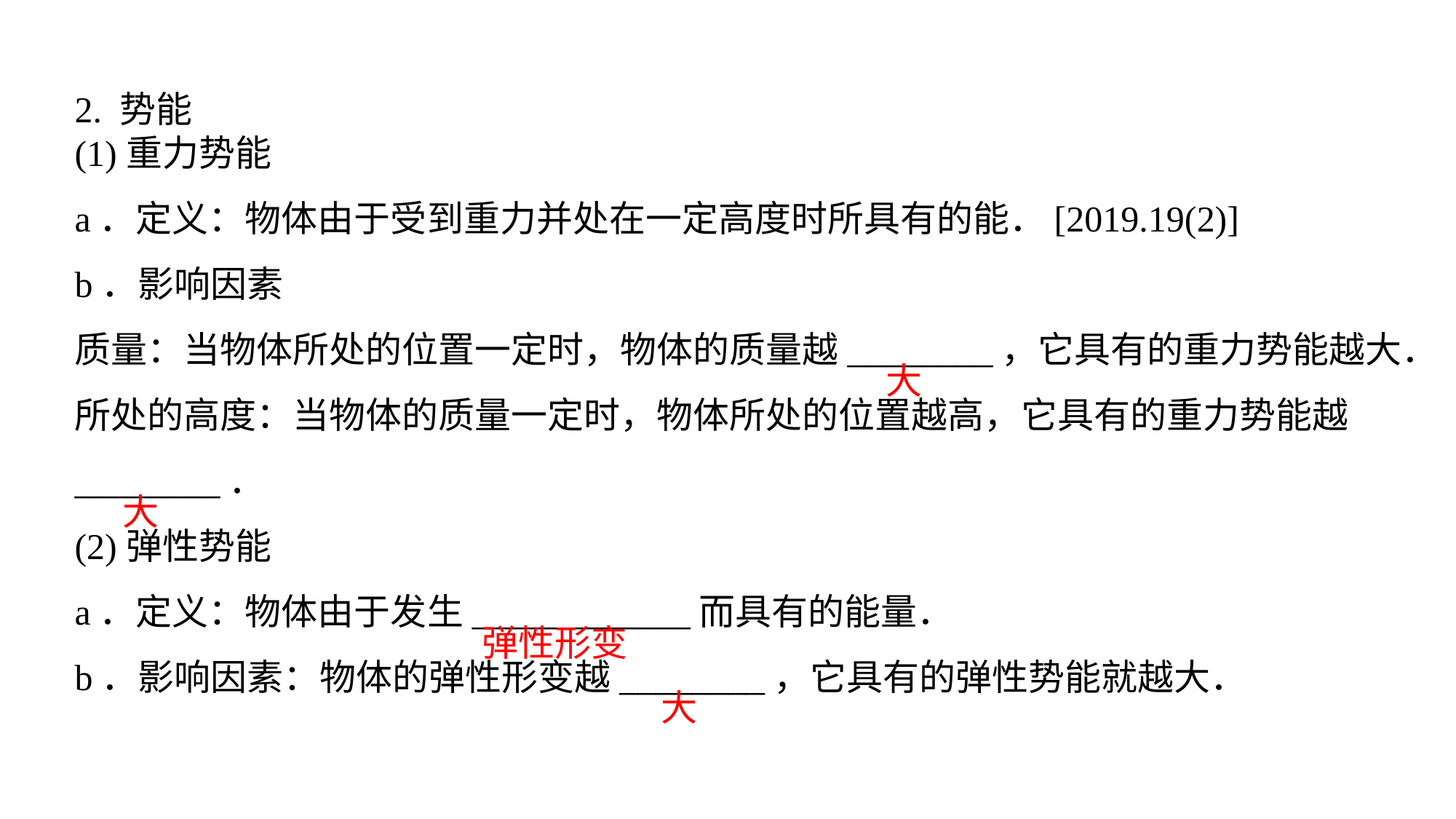

2. 势能(1)重力势能a．定义：物体由于受到重力并处在一定高度时所具有的能．[2019.19(2)]
b．影响因素
质量：当物体所处的位置一定时，物体的质量越________，它具有的重力势能越大．
所处的高度：当物体的质量一定时，物体所处的位置越高，它具有的重力势能越________．
(2)弹性势能a．定义：物体由于发生____________而具有的能量．
b．影响因素：物体的弹性形变越________，它具有的弹性势能就越大．
大
大
弹性形变
大